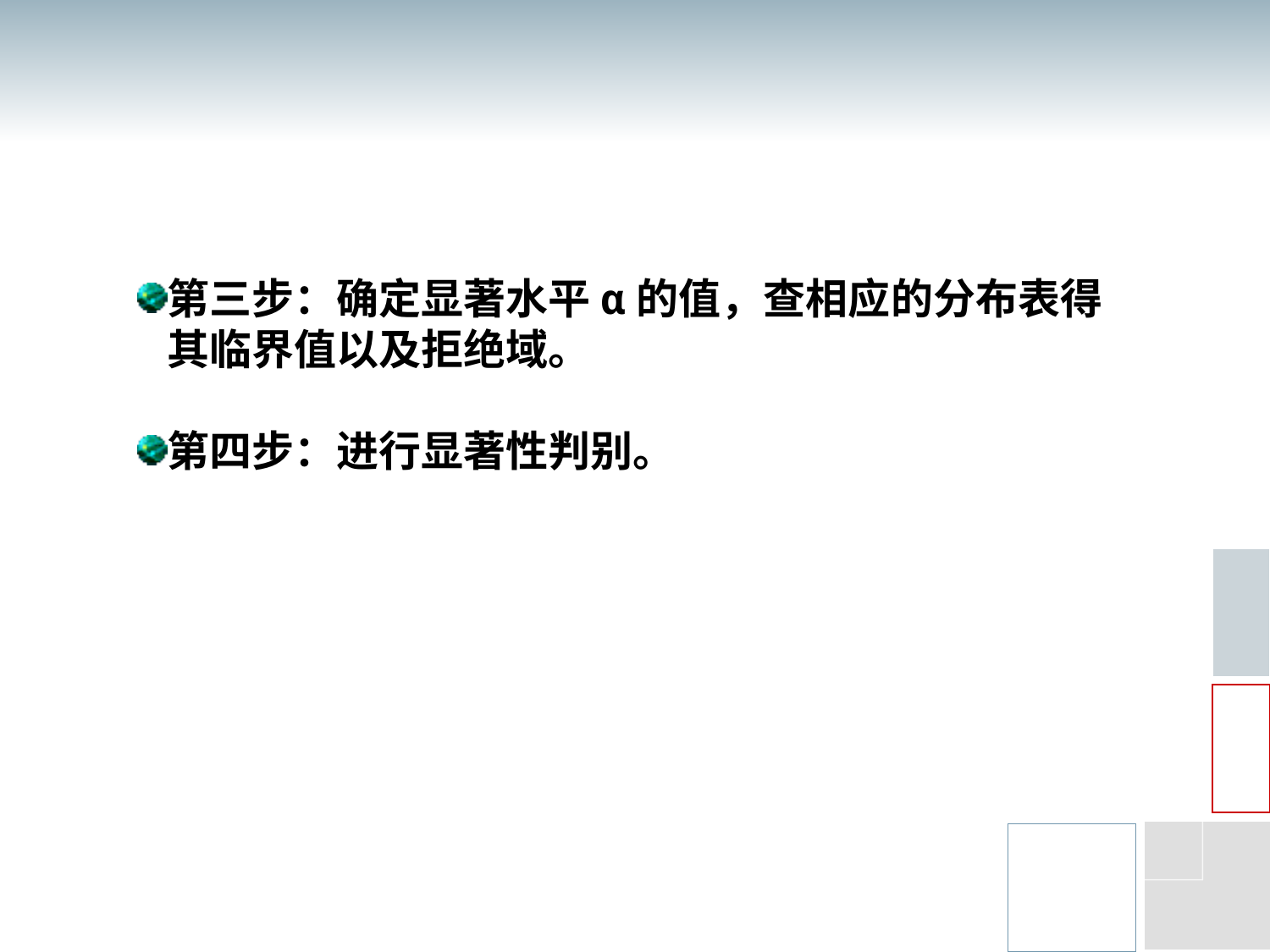

第三步：确定显著水平α的值，查相应的分布表得其临界值以及拒绝域。

第四步：进行显著性判别。